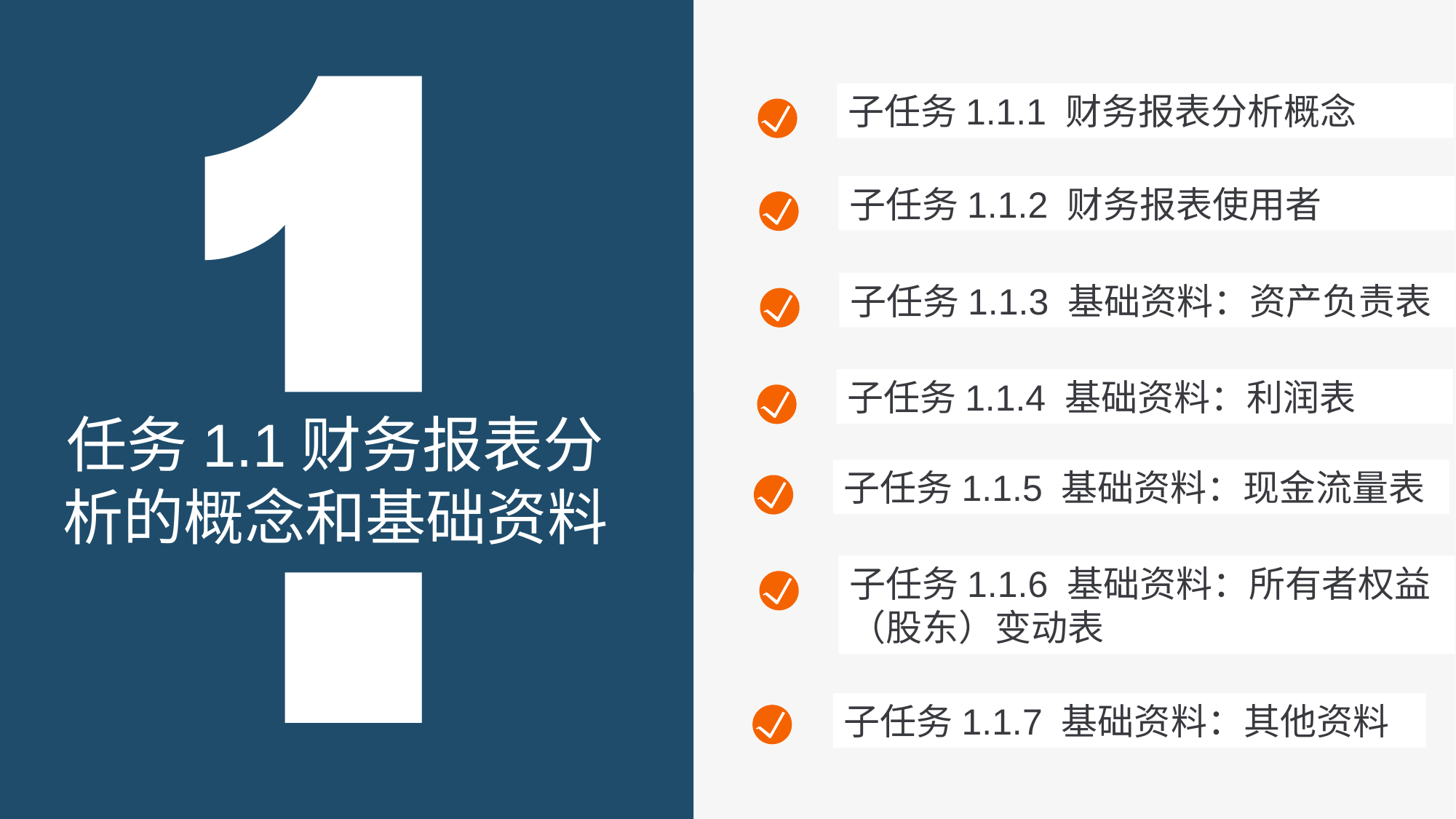

1
子任务1.1.1 财务报表分析概念

子任务1.1.2 财务报表使用者

子任务1.1.3 基础资料：资产负责表

子任务1.1.4 基础资料：利润表

任务1.1财务报表分析的概念和基础资料

子任务1.1.5 基础资料：现金流量表

子任务1.1.6 基础资料：所有者权益（股东）变动表

子任务1.1.7 基础资料：其他资料